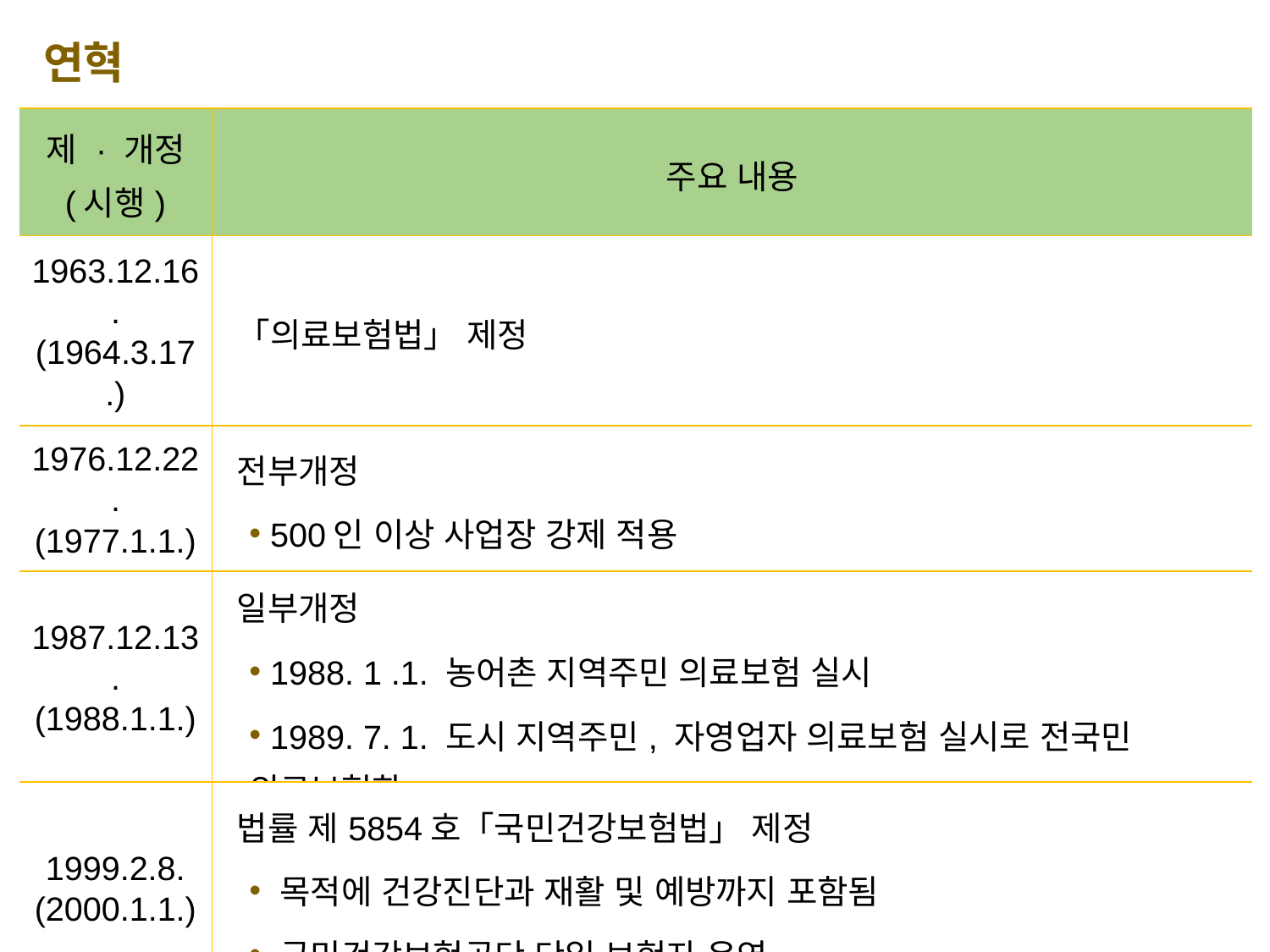

연혁
| 제 · 개정 (시행) | 주요 내용 |
| --- | --- |
| 1963.12.16. (1964.3.17.) | 「의료보험법」 제정 |
| 1976.12.22. (1977.1.1.) | 전부개정 500인 이상 사업장 강제 적용 |
| 1987.12.13. (1988.1.1.) | 일부개정 1988. 1 .1. 농어촌 지역주민 의료보험 실시 1989. 7. 1. 도시 지역주민, 자영업자 의료보험 실시로 전국민 의료보험화 |
| 1999.2.8. (2000.1.1.) | 법률 제5854호「국민건강보험법」 제정 목적에 건강진단과 재활 및 예방까지 포함됨 국민건강보험공단 단일 보험자 운영 |